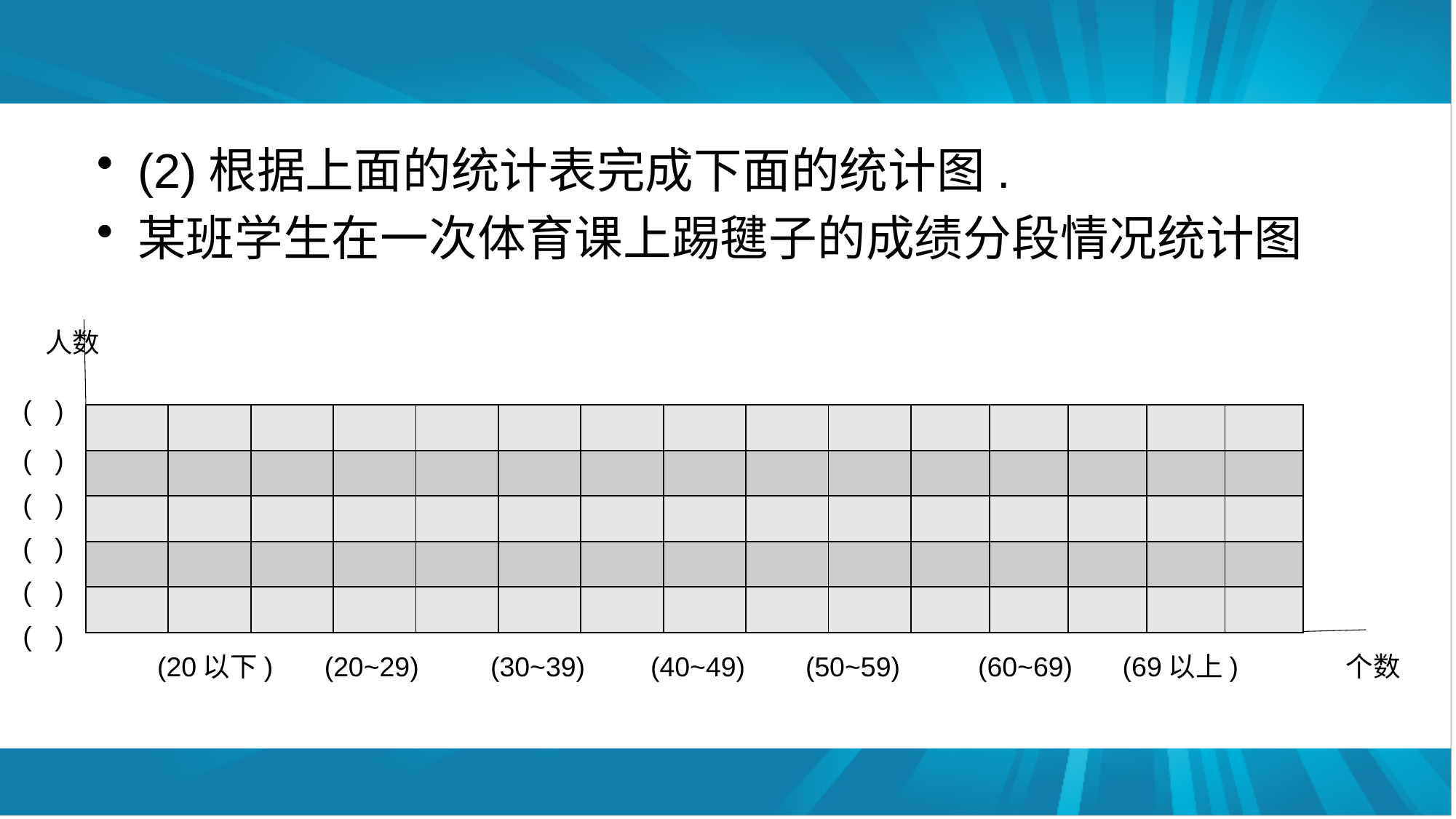

(2)根据上面的统计表完成下面的统计图.
某班学生在一次体育课上踢毽子的成绩分段情况统计图

人数
(   )
|  |  |  |  |  |  |  |  |  |  |
| --- | --- | --- | --- | --- | --- | --- | --- | --- | --- |
|  |  |  |  |  |  |  |  |  |  |
|  |  |  |  |  |  |  |  |  |  |
|  |  |  |  |  |  |  |  |  |  |
|  |  |  |  |  |  |  |  |  |  |
|  |  |  |  |  |
| --- | --- | --- | --- | --- |
|  |  |  |  |  |
|  |  |  |  |  |
|  |  |  |  |  |
|  |  |  |  |  |
(   )
(   )
(   )
(   )
(   )
(20以下)
(20~29)
(30~39)
(40~49)
(50~59)
(60~69)
(69以上)
个数